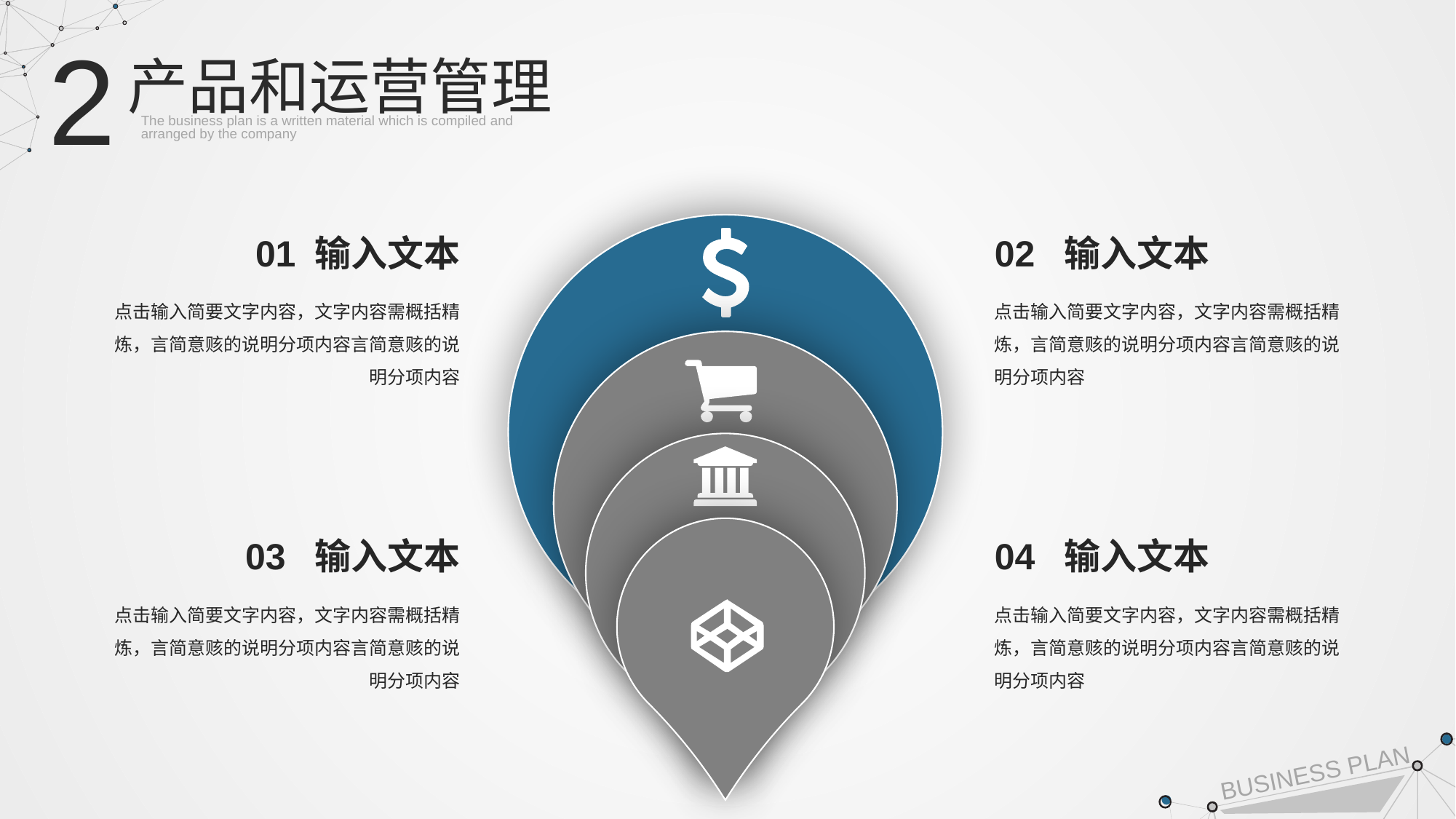

2
产品和运营管理
The business plan is a written material which is compiled and
arranged by the company

01 输入文本
点击输入简要文字内容，文字内容需概括精炼，言简意赅的说明分项内容言简意赅的说明分项内容
02  输入文本
点击输入简要文字内容，文字内容需概括精炼，言简意赅的说明分项内容言简意赅的说明分项内容

03  输入文本
点击输入简要文字内容，文字内容需概括精炼，言简意赅的说明分项内容言简意赅的说明分项内容
04  输入文本
点击输入简要文字内容，文字内容需概括精炼，言简意赅的说明分项内容言简意赅的说明分项内容